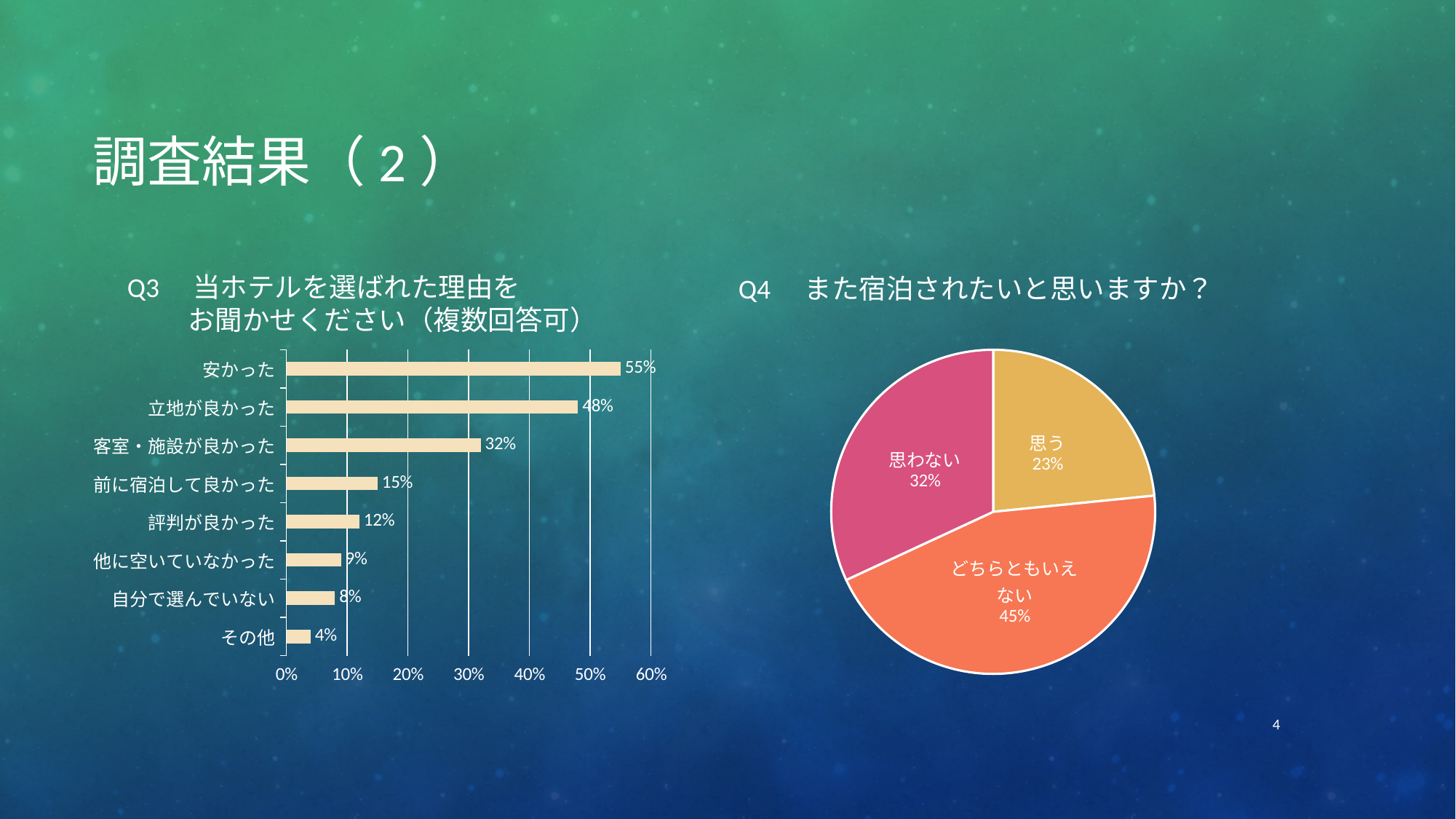

# 調査結果（2）
Q3　当ホテルを選ばれた理由を
　　 お聞かせください（複数回答可）
Q4　また宿泊されたいと思いますか？

### Chart

| Category | 系列 1 |
|---|---|
| その他 | 0.04 |
| 自分で選んでいない | 0.08 |
| 他に空いていなかった | 0.09 |
| 評判が良かった | 0.12 |
| 前に宿泊して良かった | 0.15 |
| 客室・施設が良かった | 0.32 |
| 立地が良かった | 0.48 |
| 安かった | 0.55 |

### Chart

| Category | 列1 |
|---|---|
| 思う | 22.0 |
| どちらともいえない | 42.0 |
| 思わない | 30.0 |
4